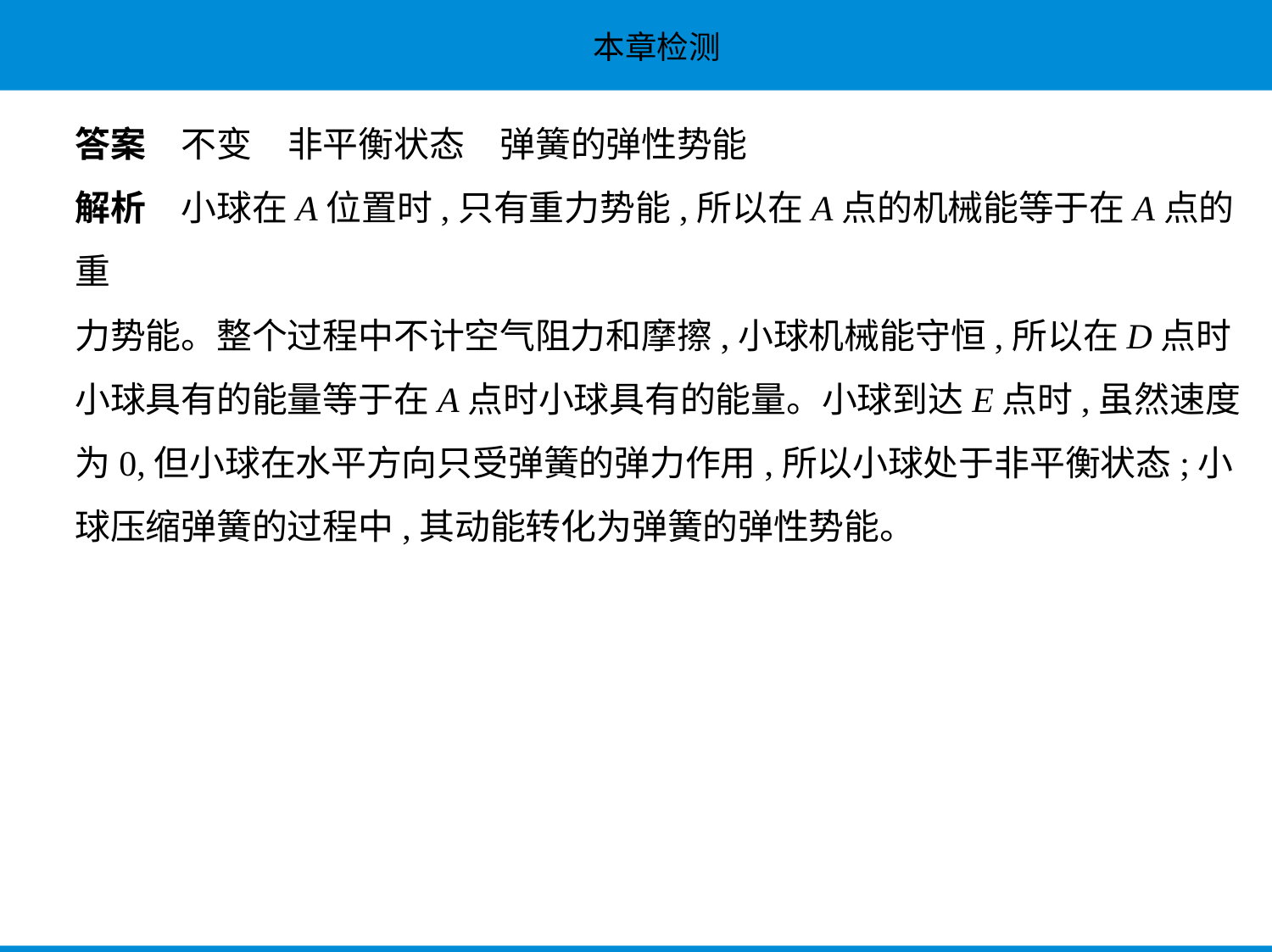

答案　不变　非平衡状态　弹簧的弹性势能
解析　小球在A位置时,只有重力势能,所以在A点的机械能等于在A点的重
力势能。整个过程中不计空气阻力和摩擦,小球机械能守恒,所以在D点时
小球具有的能量等于在A点时小球具有的能量。小球到达E点时,虽然速度
为0,但小球在水平方向只受弹簧的弹力作用,所以小球处于非平衡状态;小
球压缩弹簧的过程中,其动能转化为弹簧的弹性势能。